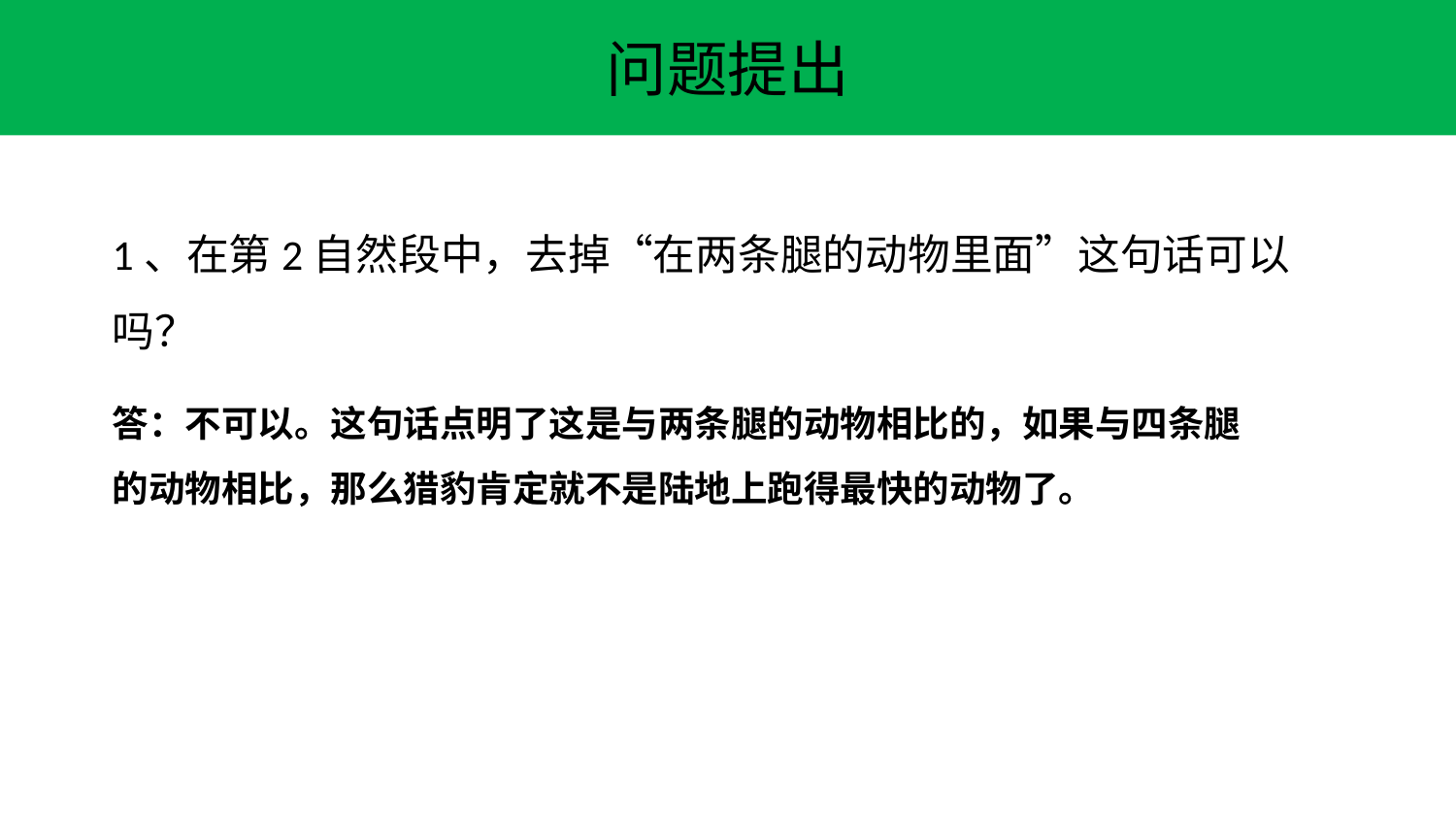

问题提出
1、在第2自然段中，去掉“在两条腿的动物里面”这句话可以吗？
答：不可以。这句话点明了这是与两条腿的动物相比的，如果与四条腿的动物相比，那么猎豹肯定就不是陆地上跑得最快的动物了。